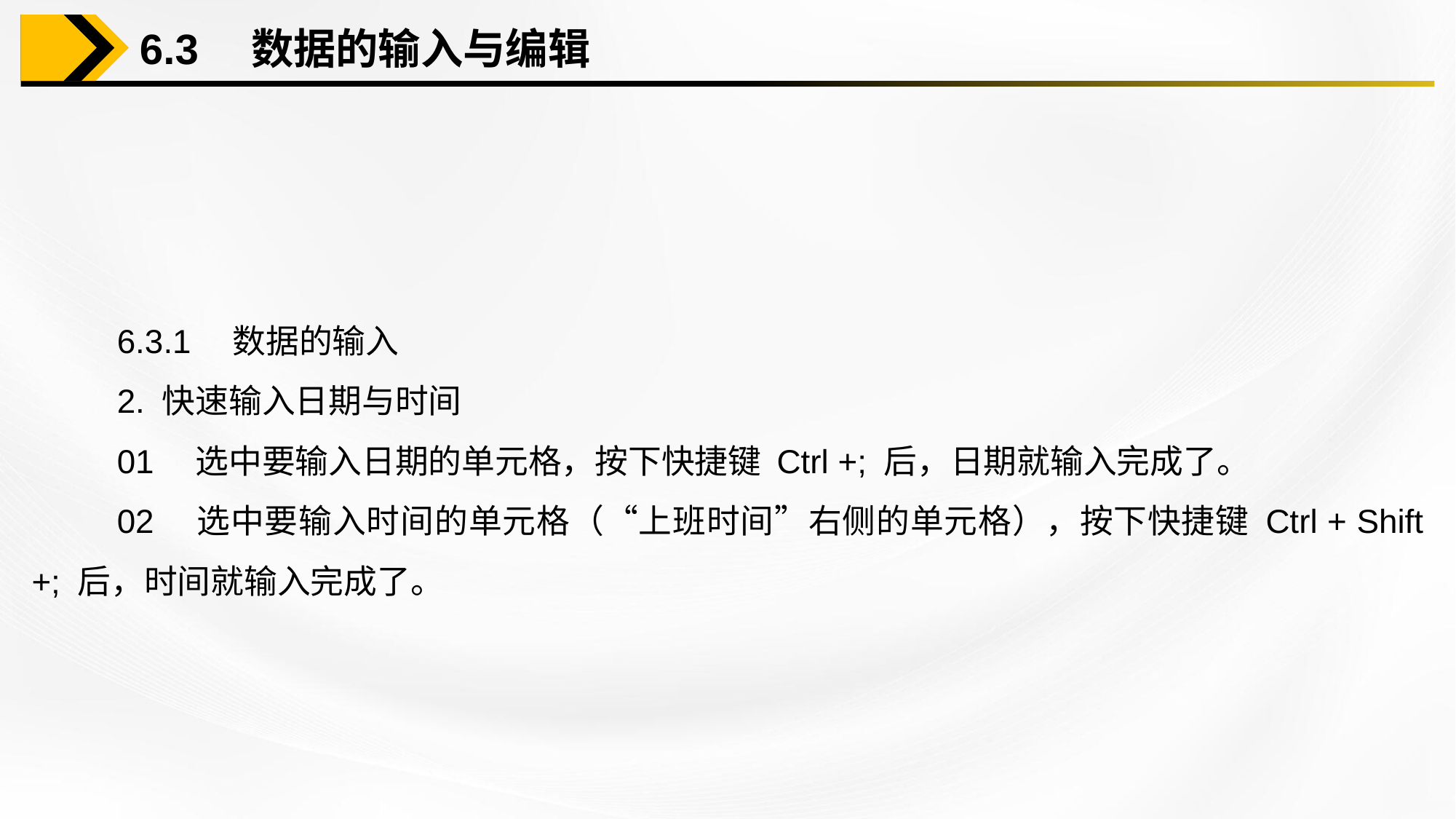

6.3　数据的输入与编辑
6.3.1　数据的输入
2. 快速输入日期与时间
01　选中要输入日期的单元格，按下快捷键 Ctrl +; 后，日期就输入完成了。
02　选中要输入时间的单元格（“上班时间”右侧的单元格），按下快捷键 Ctrl + Shift +; 后，时间就输入完成了。